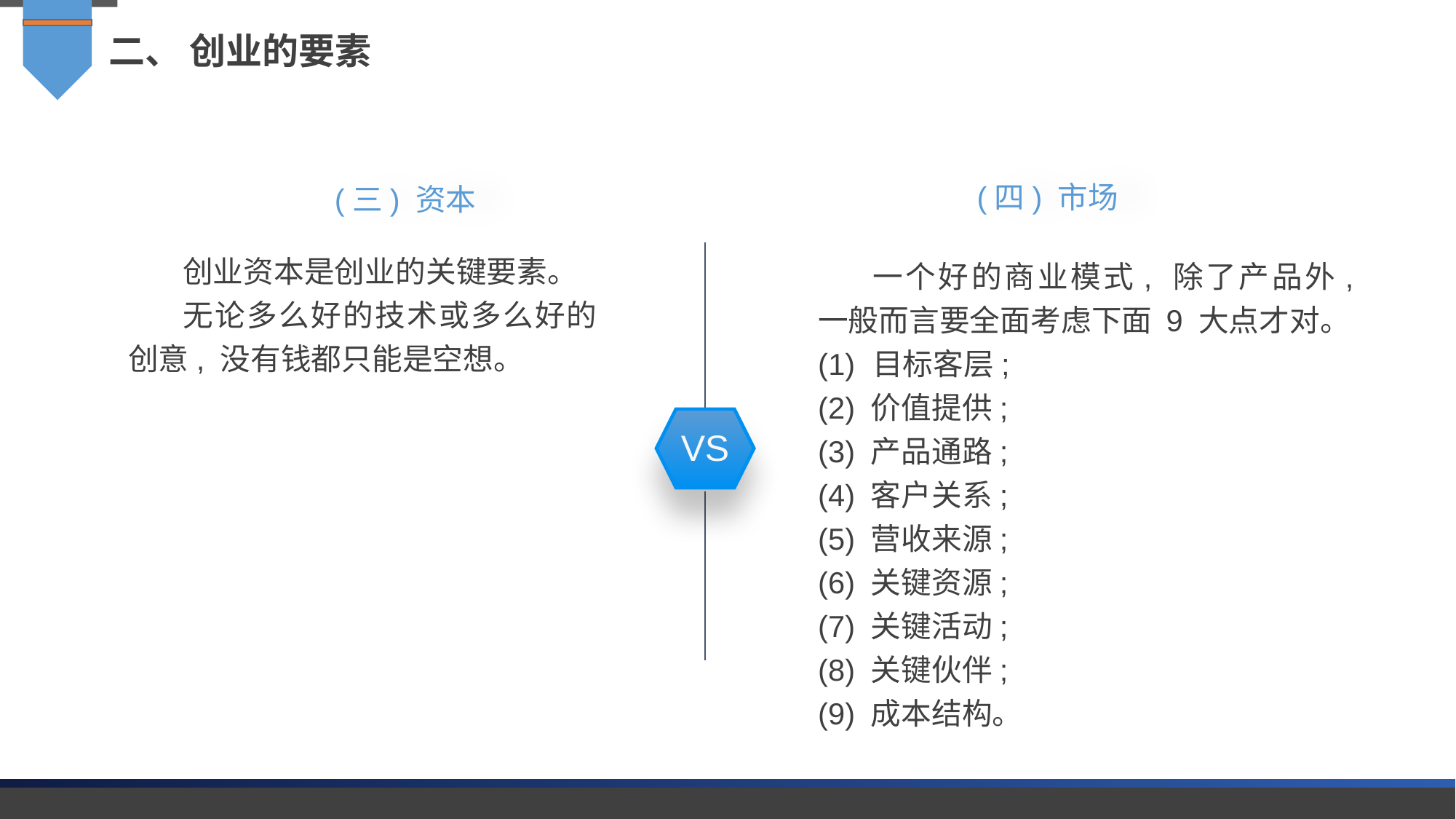

二、 创业的要素
(四) 市场
(三) 资本
创业资本是创业的关键要素。
无论多么好的技术或多么好的创意, 没有钱都只能是空想。
一个好的商业模式, 除了产品外, 一般而言要全面考虑下面 9 大点才对。
目标客层;
(2) 价值提供;
(3) 产品通路;
(4) 客户关系;
(5) 营收来源;
(6) 关键资源;
(7) 关键活动;
(8) 关键伙伴;
(9) 成本结构。

VS